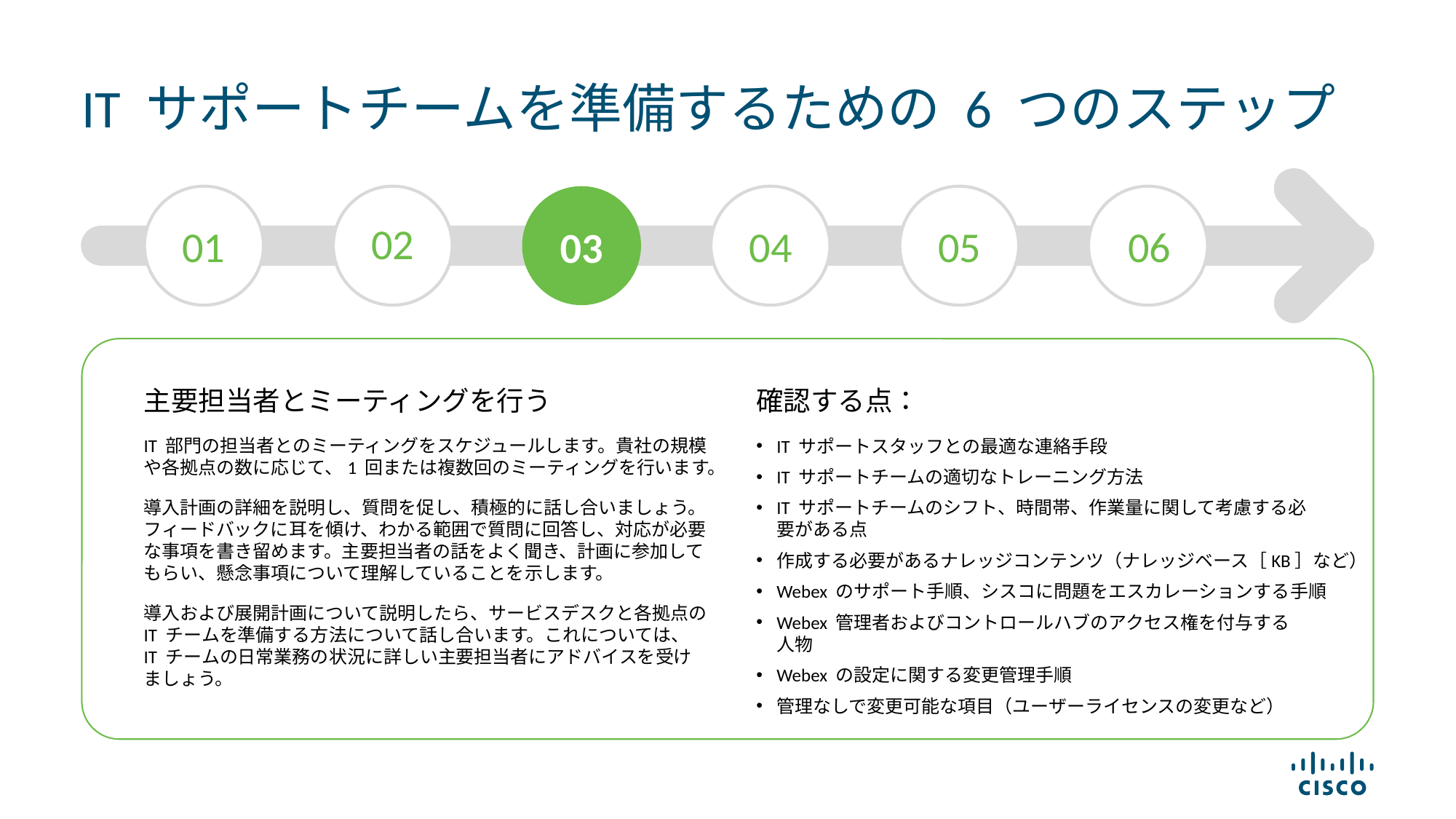

# IT サポートチームを準備するための 6 つのステップ

02
01
04
05
06
03

主要担当者とミーティングを行う
IT 部門の担当者とのミーティングをスケジュールします。貴社の規模や各拠点の数に応じて、1 回または複数回のミーティングを行います。
導入計画の詳細を説明し、質問を促し、積極的に話し合いましょう。
フィードバックに耳を傾け、わかる範囲で質問に回答し、対応が必要な事項を書き留めます。主要担当者の話をよく聞き、計画に参加してもらい、懸念事項について理解していることを示します。
導入および展開計画について説明したら、サービスデスクと各拠点の IT チームを準備する方法について話し合います。これについては、
IT チームの日常業務の状況に詳しい主要担当者にアドバイスを受けましょう。
確認する点：
IT サポートスタッフとの最適な連絡手段
IT サポートチームの適切なトレーニング方法
IT サポートチームのシフト、時間帯、作業量に関して考慮する必
要がある点
作成する必要があるナレッジコンテンツ（ナレッジベース［KB］など）
Webex のサポート手順、シスコに問題をエスカレーションする手順
Webex 管理者およびコントロールハブのアクセス権を付与する
人物
Webex の設定に関する変更管理手順
管理なしで変更可能な項目（ユーザーライセンスの変更など）